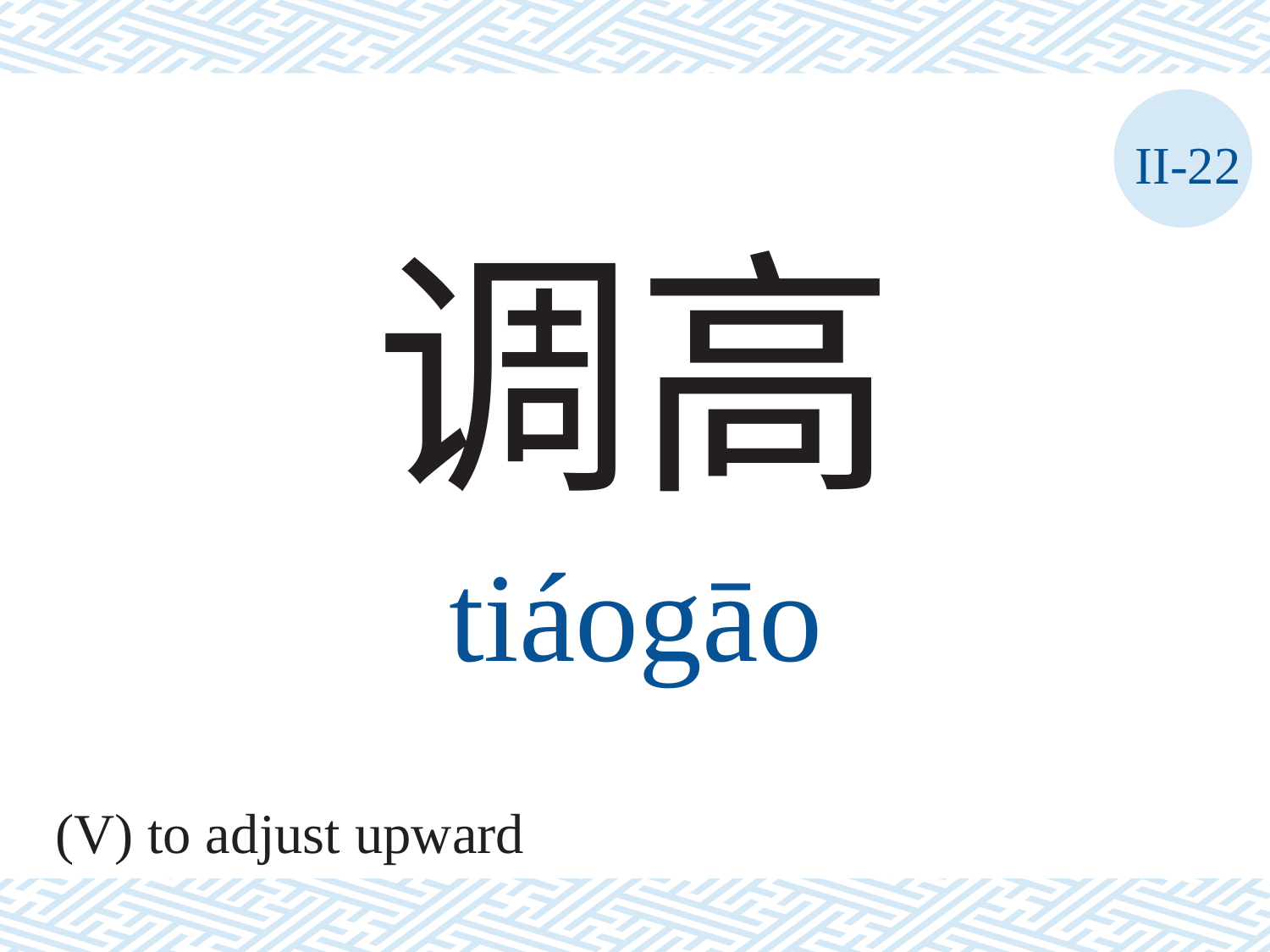

II-22
调高
tiáogāo
(V) to adjust upward